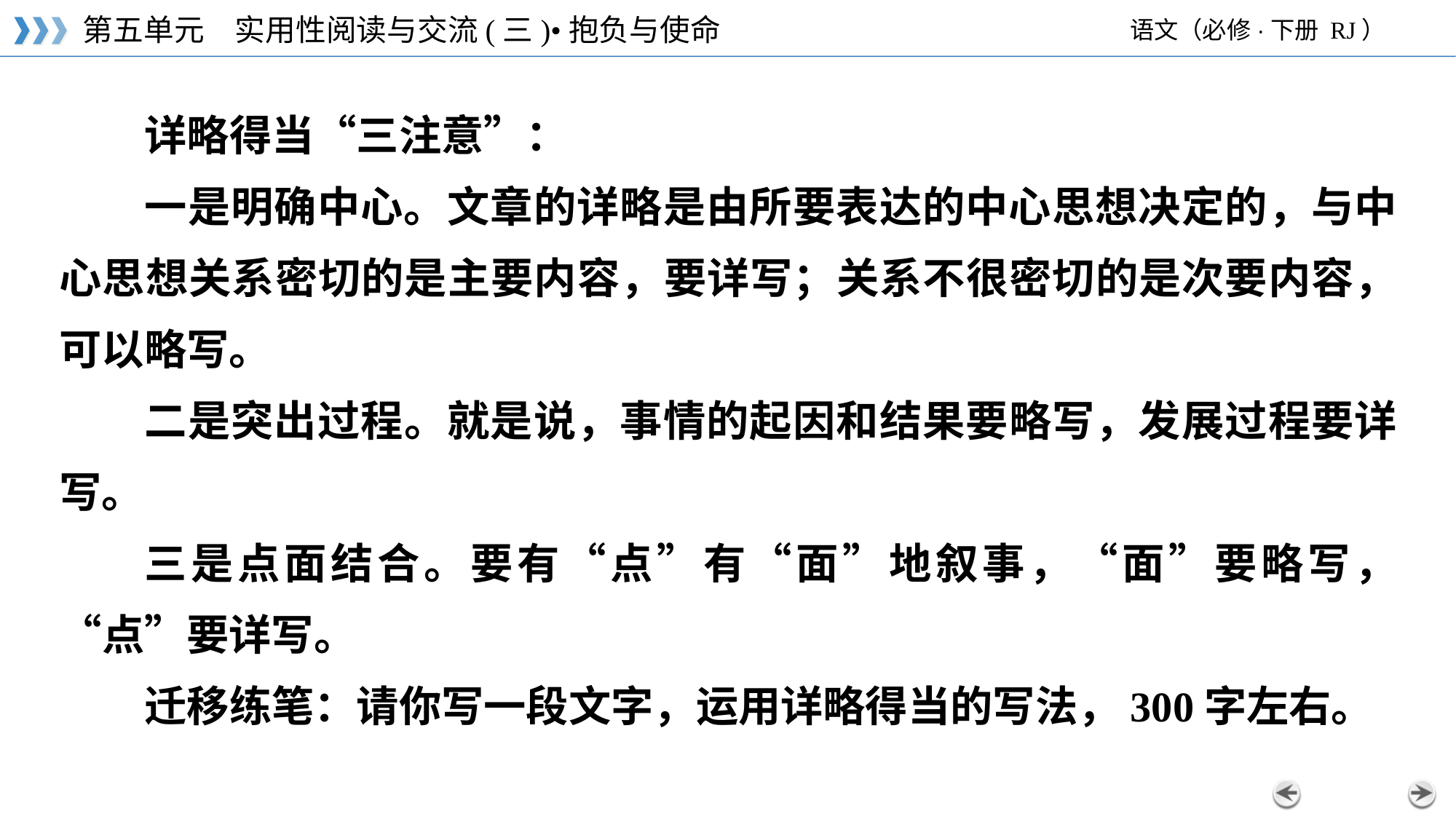

详略得当“三注意”：
一是明确中心。文章的详略是由所要表达的中心思想决定的，与中心思想关系密切的是主要内容，要详写；关系不很密切的是次要内容，可以略写。
二是突出过程。就是说，事情的起因和结果要略写，发展过程要详写。
三是点面结合。要有“点”有“面”地叙事，“面”要略写，“点”要详写。
迁移练笔：请你写一段文字，运用详略得当的写法，300字左右。